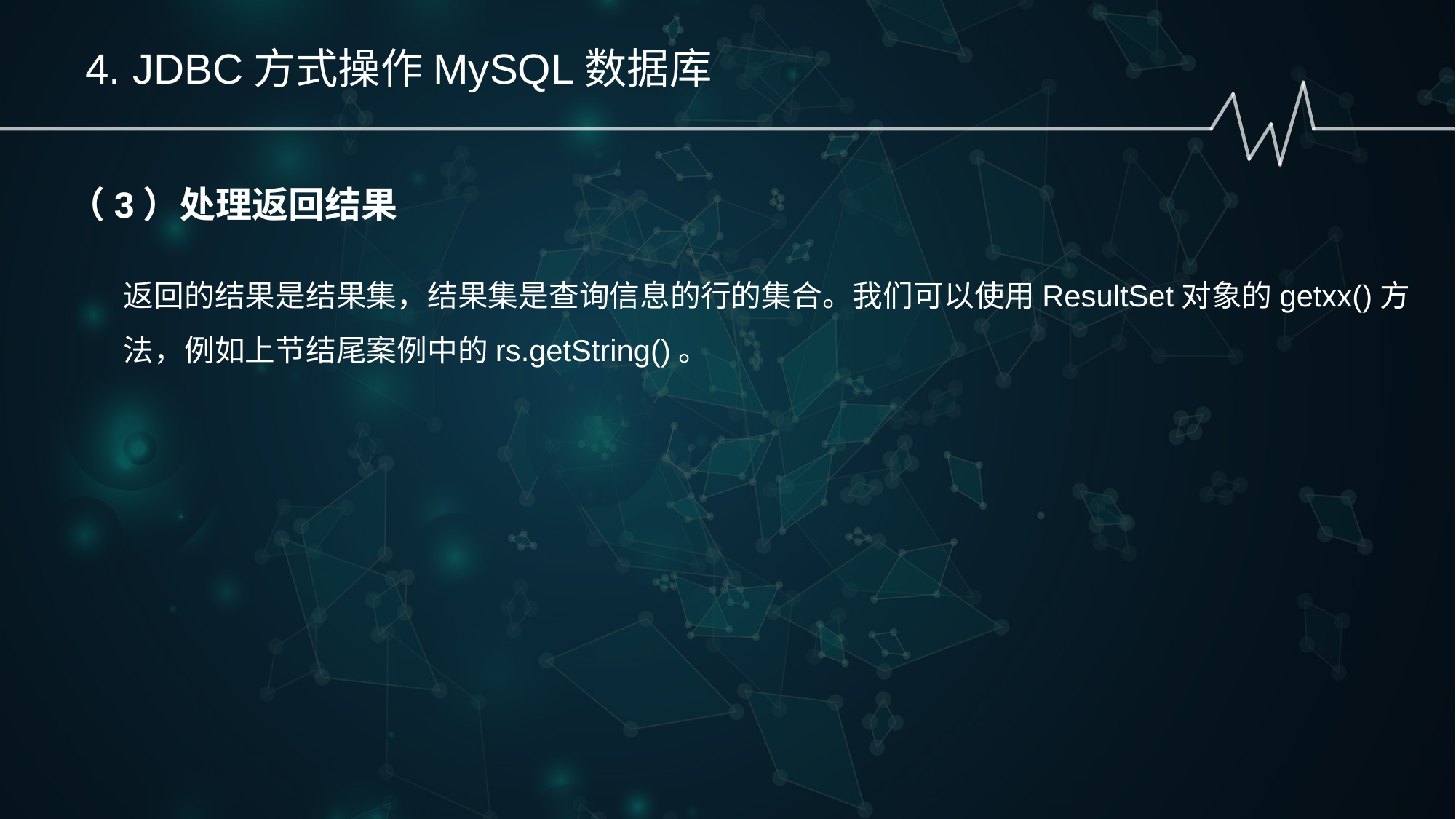

4. JDBC方式操作MySQL数据库
（3）处理返回结果

返回的结果是结果集，结果集是查询信息的行的集合。我们可以使用ResultSet对象的getxx()方法，例如上节结尾案例中的rs.getString()。